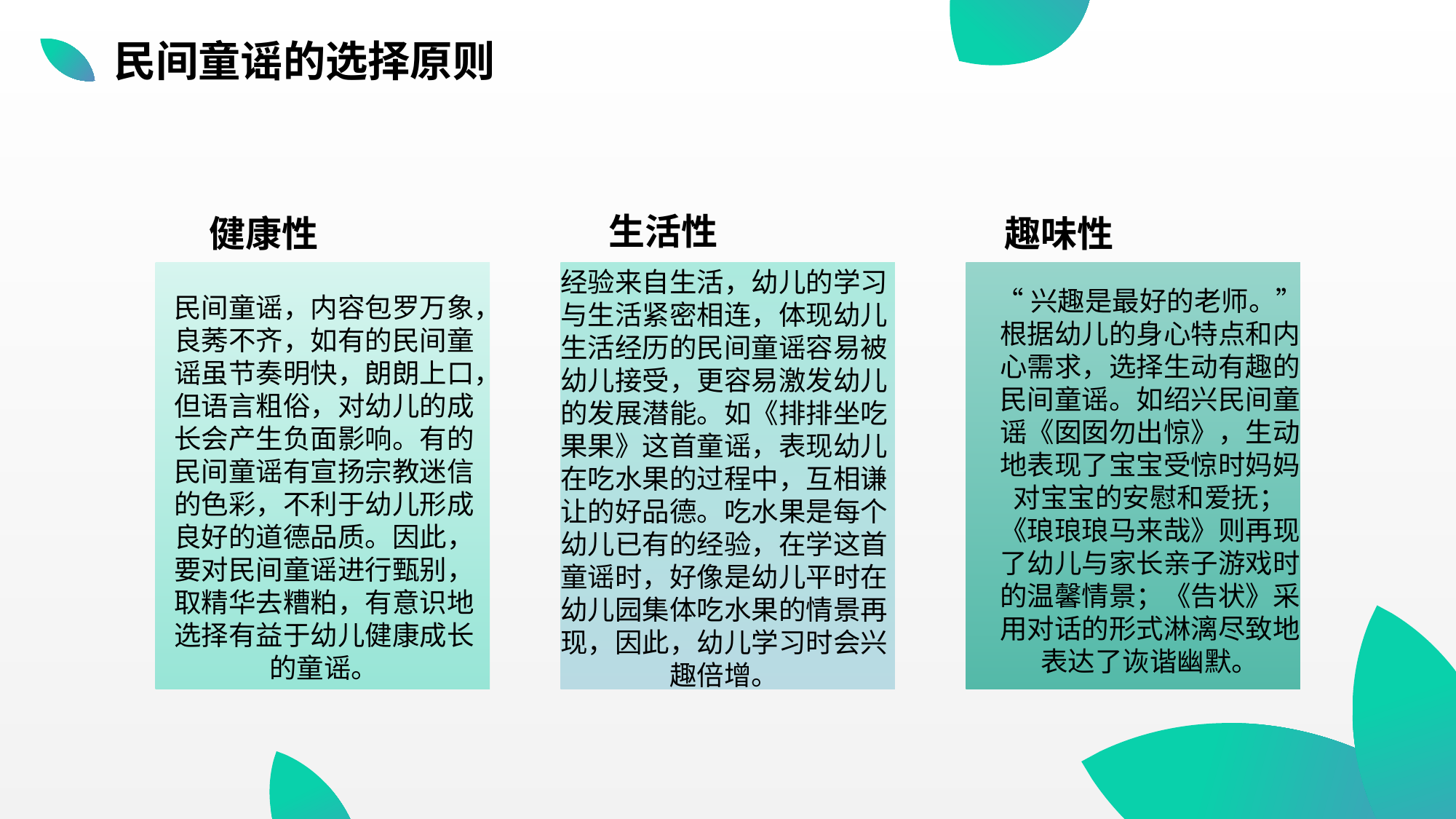

民间童谣的选择原则
生活性
健康性
趣味性
经验来自生活，幼儿的学习与生活紧密相连，体现幼儿生活经历的民间童谣容易被幼儿接受，更容易激发幼儿的发展潜能。如《排排坐吃果果》这首童谣，表现幼儿在吃水果的过程中，互相谦让的好品德。吃水果是每个幼儿已有的经验，在学这首童谣时，好像是幼儿平时在幼儿园集体吃水果的情景再现，因此，幼儿学习时会兴趣倍增。

“兴趣是最好的老师。”根据幼儿的身心特点和内心需求，选择生动有趣的民间童谣。如绍兴民间童谣《囡囡勿出惊》，生动地表现了宝宝受惊时妈妈对宝宝的安慰和爱抚；《琅琅琅马来哉》则再现了幼儿与家长亲子游戏时的温馨情景；《告状》采用对话的形式淋漓尽致地表达了诙谐幽默。
民间童谣，内容包罗万象，良莠不齐，如有的民间童谣虽节奏明快，朗朗上口，但语言粗俗，对幼儿的成长会产生负面影响。有的民间童谣有宣扬宗教迷信的色彩，不利于幼儿形成良好的道德品质。因此，要对民间童谣进行甄别，取精华去糟粕，有意识地选择有益于幼儿健康成长的童谣。